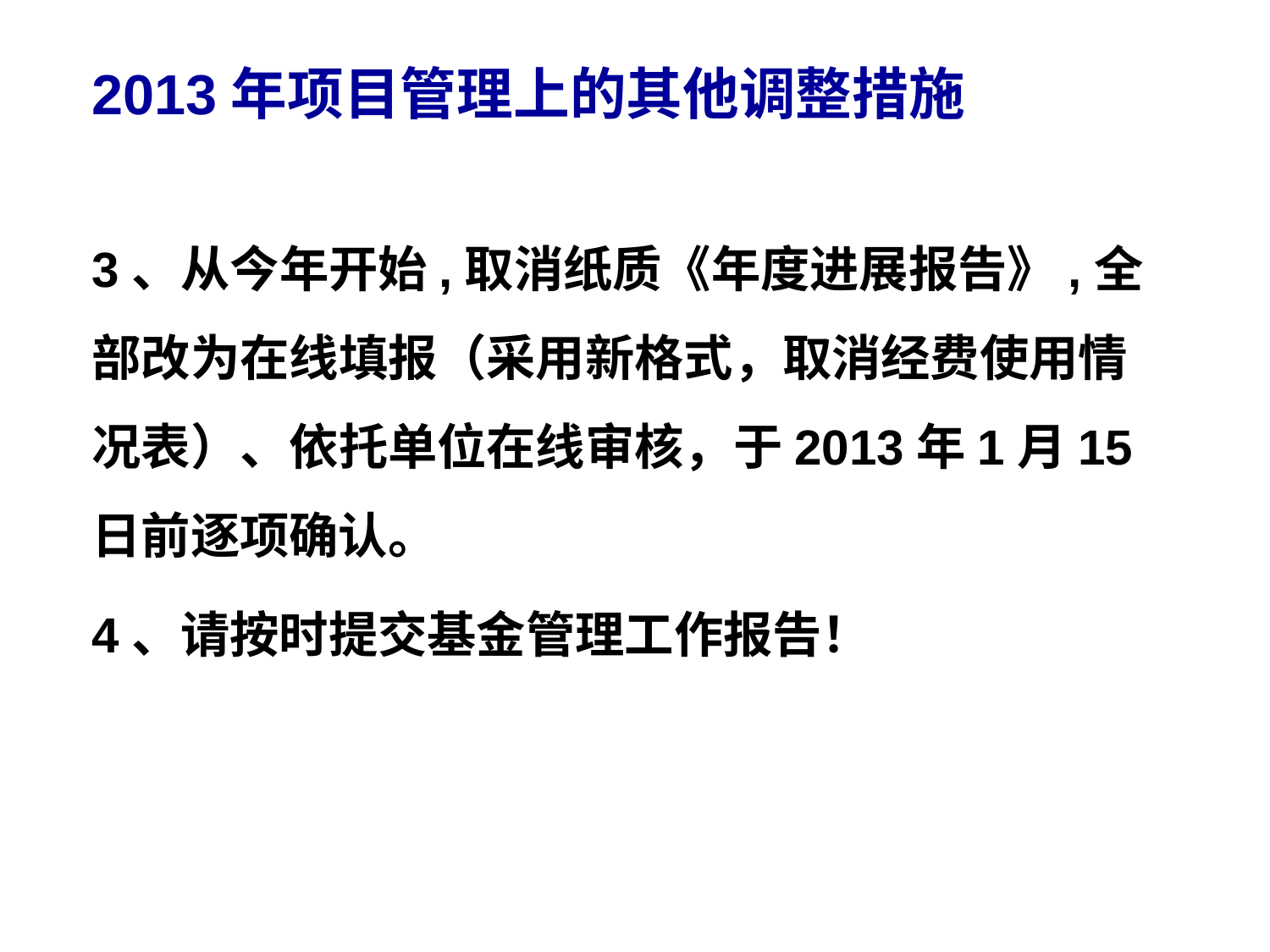

2013年项目管理上的其他调整措施

3、从今年开始,取消纸质《年度进展报告》,全部改为在线填报（采用新格式，取消经费使用情况表）、依托单位在线审核，于2013年1月15日前逐项确认。
4、请按时提交基金管理工作报告！